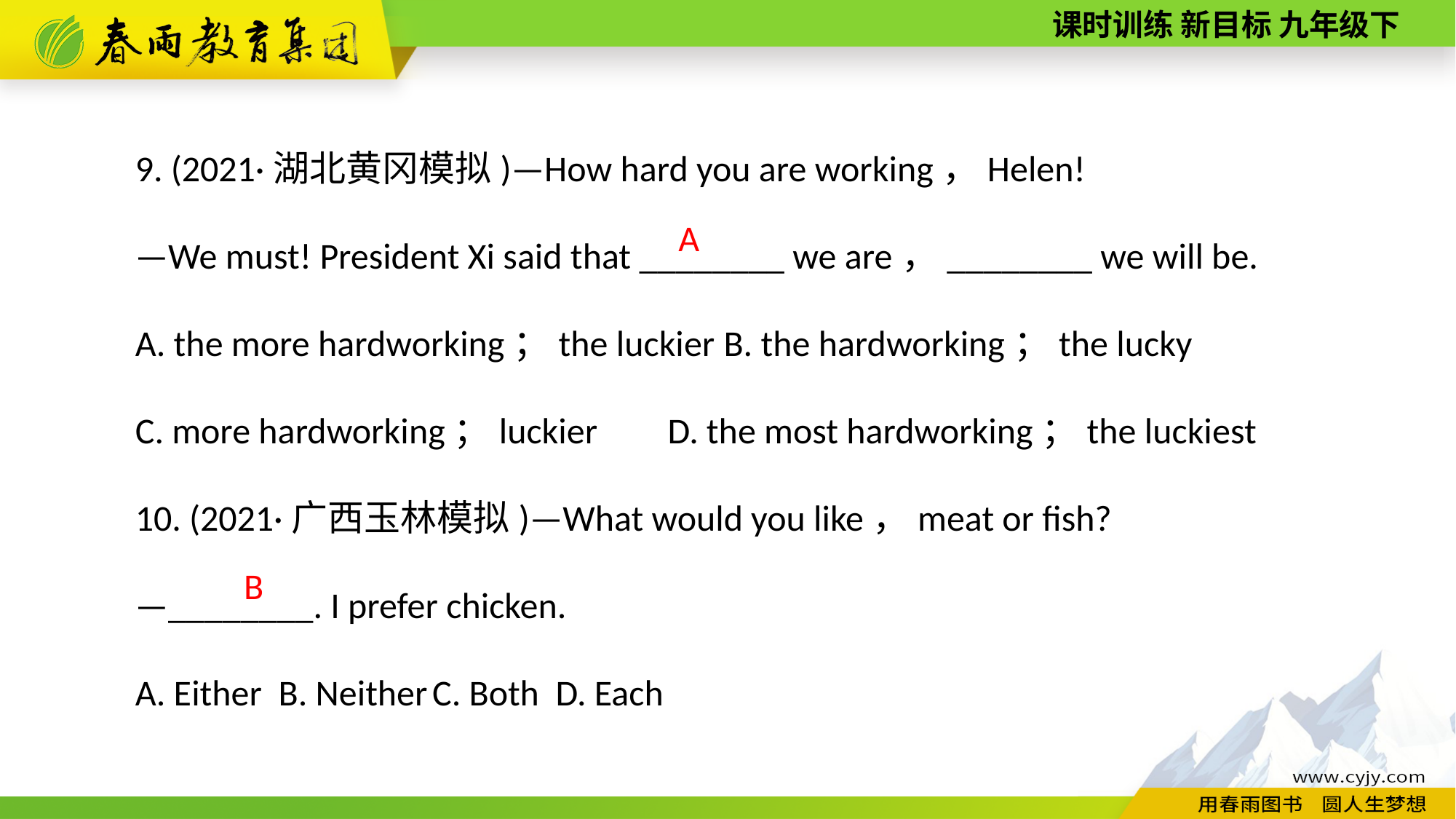

9. (2021·湖北黄冈模拟)—How hard you are working，Helen!
—We must! President Xi said that ________ we are，________ we will be.
A. the more hard­working；the luckier  B. the hard­working；the lucky
C. more hard­working；luckier                D. the most hard­working；the luckiest
10. (2021·广西玉林模拟)—What would you like，meat or fish?
—________. I prefer chicken.
A. Either  B. Neither C. Both  D. Each
A
B